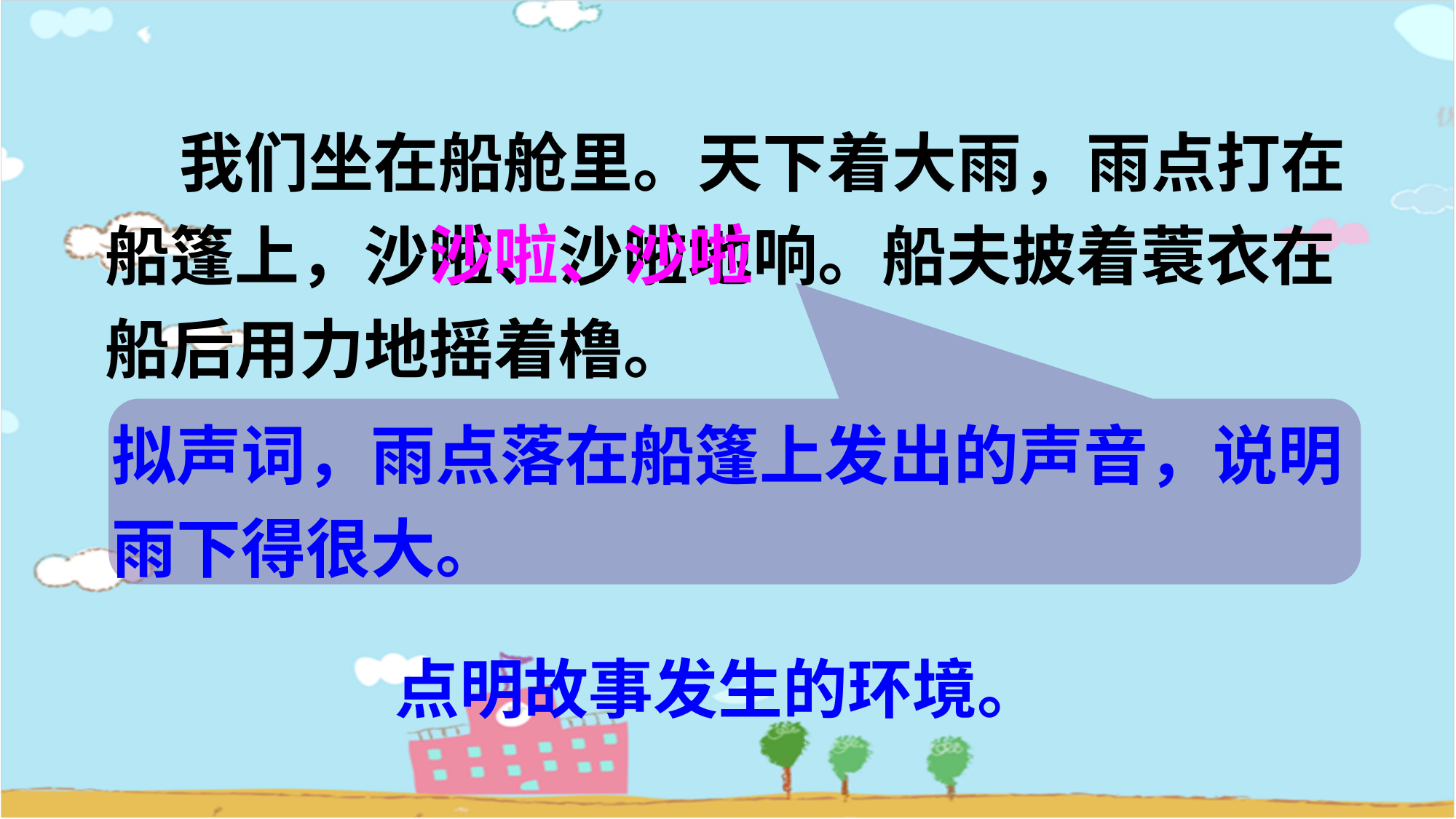

我们坐在船舱里。天下着大雨，雨点打在船篷上，沙啦、沙啦地响。船夫披着蓑衣在船后用力地摇着橹。
沙啦、沙啦
拟声词，雨点落在船篷上发出的声音，说明雨下得很大。

点明故事发生的环境。